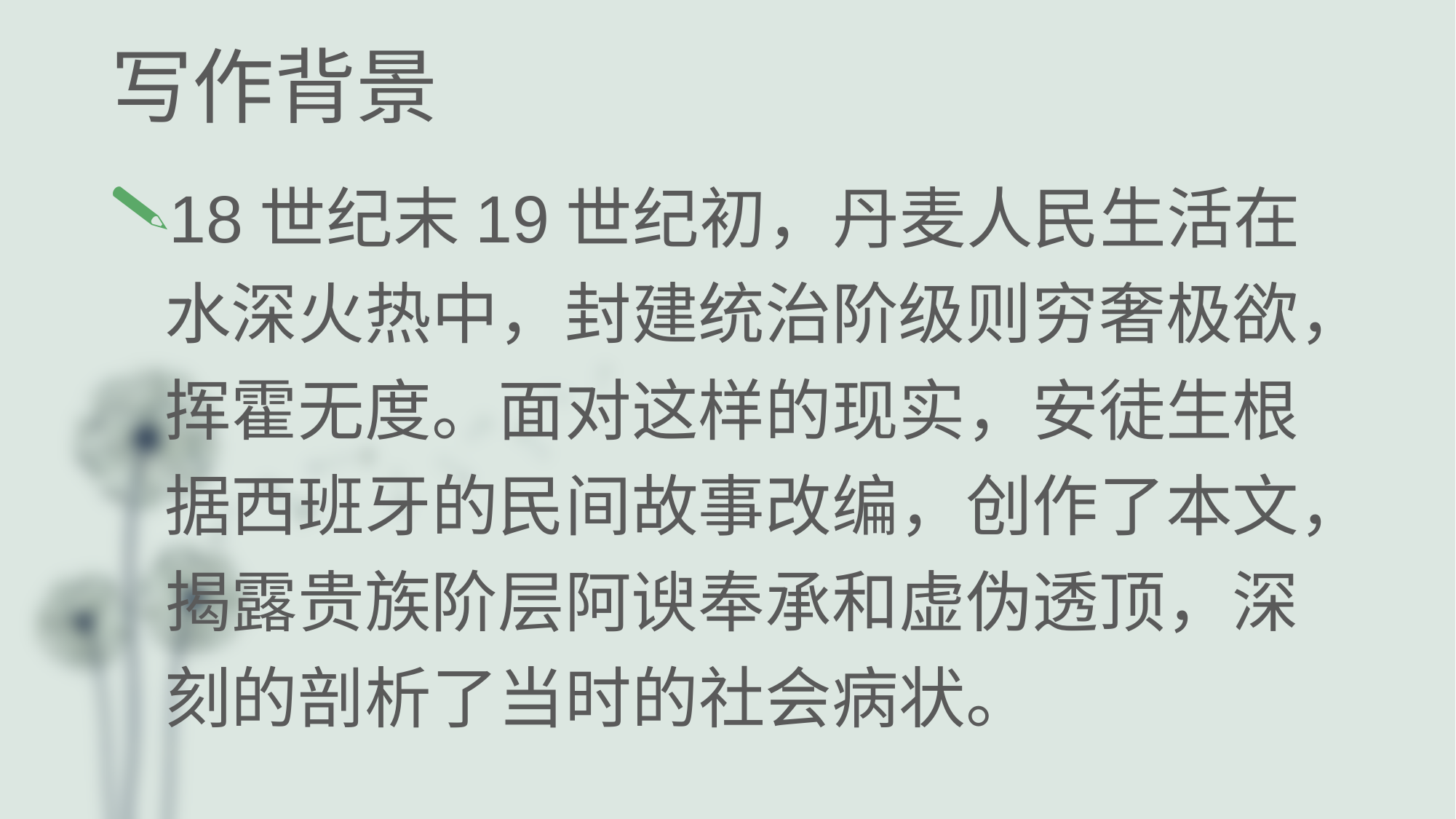

# 写作背景
18世纪末19世纪初，丹麦人民生活在水深火热中，封建统治阶级则穷奢极欲，挥霍无度。面对这样的现实，安徒生根据西班牙的民间故事改编，创作了本文，揭露贵族阶层阿谀奉承和虚伪透顶，深刻的剖析了当时的社会病状。